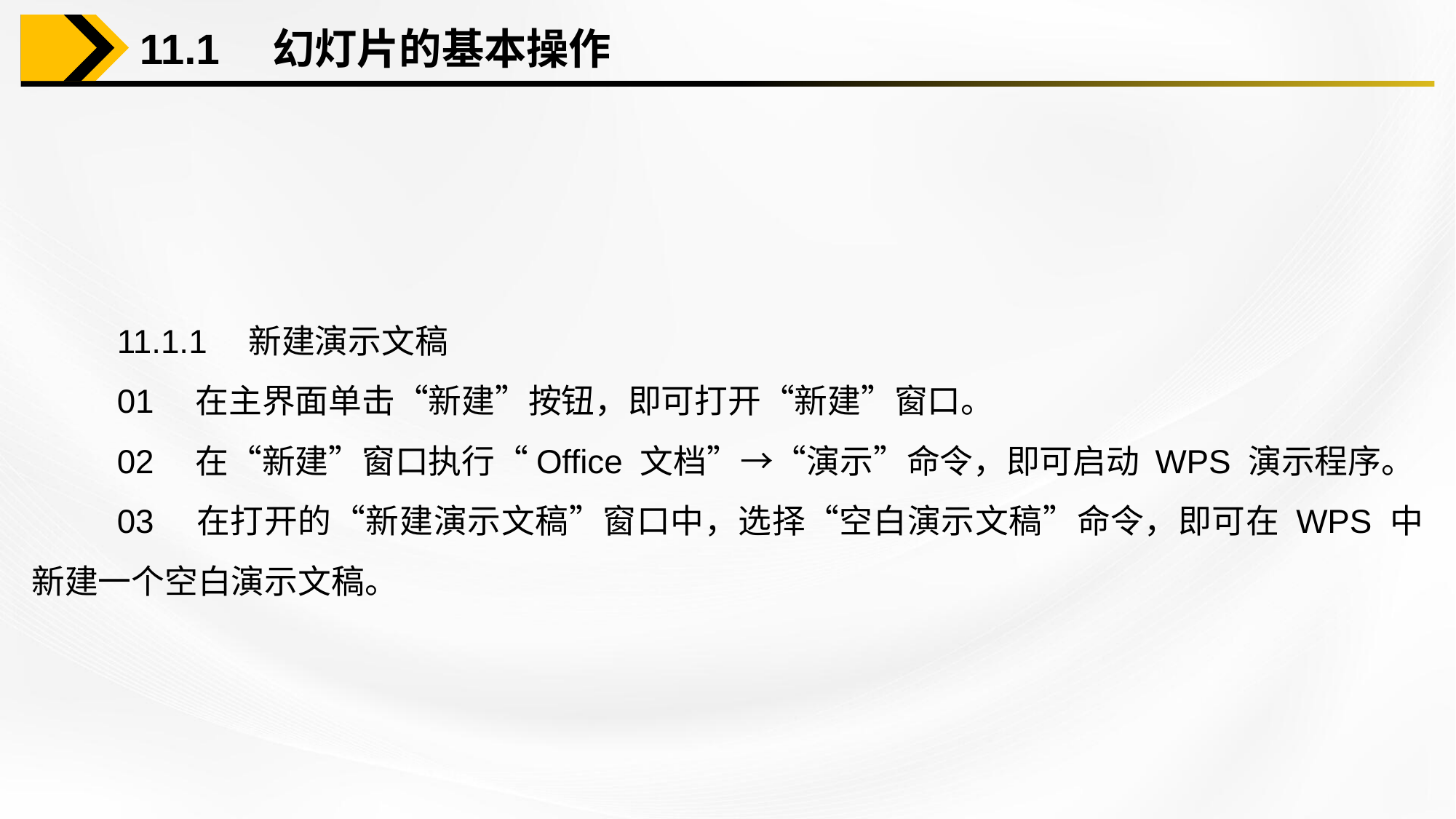

11.1　幻灯片的基本操作
11.1.1　新建演示文稿
01　在主界面单击“新建”按钮，即可打开“新建”窗口。
02　在“新建”窗口执行“Office 文档”→“演示”命令，即可启动 WPS 演示程序。
03　在打开的“新建演示文稿”窗口中，选择“空白演示文稿”命令，即可在 WPS 中新建一个空白演示文稿。